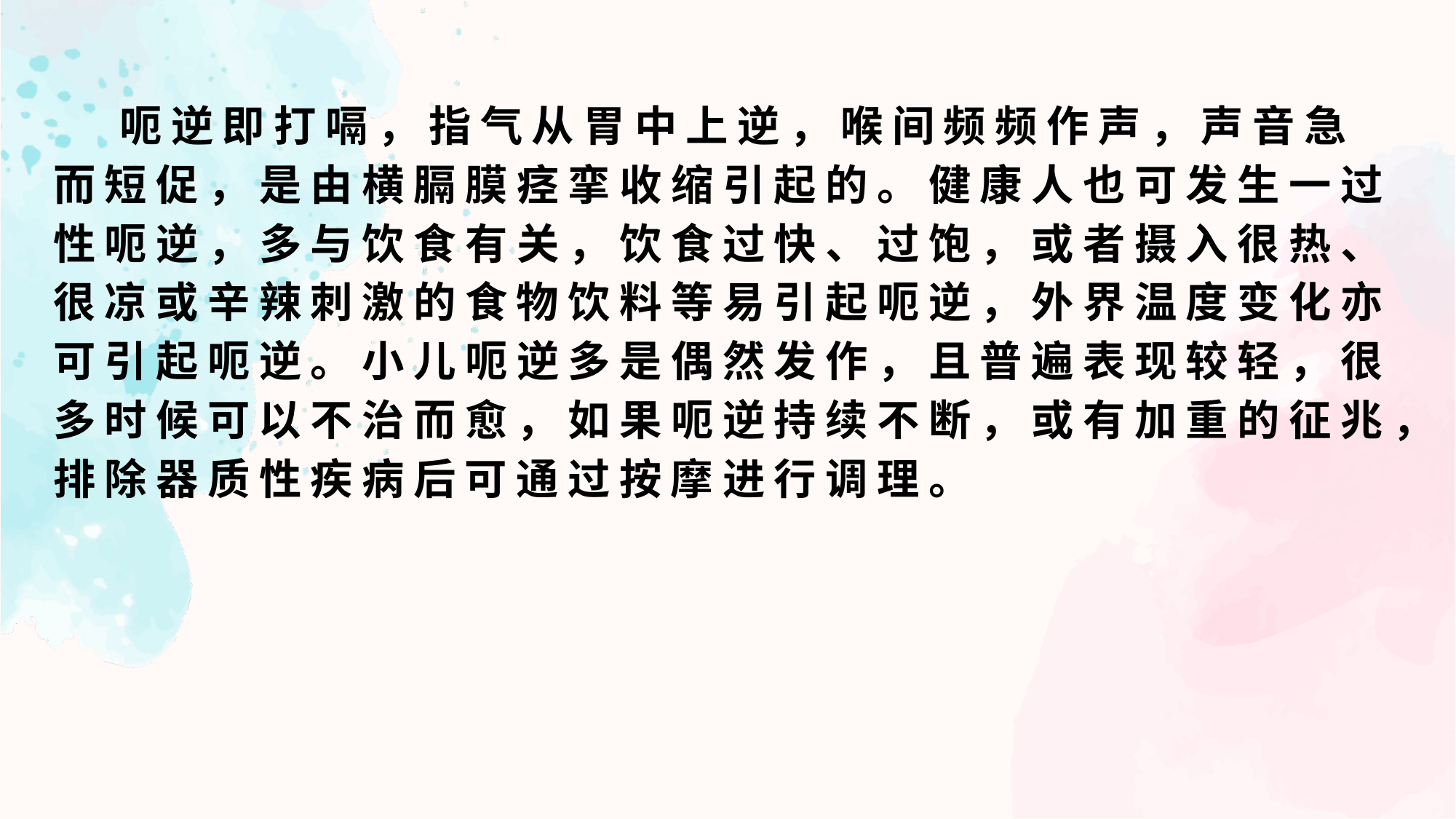

呃逆即打嗝，指气从胃中上逆，喉间频频作声，声音急而短促，是由横膈膜痉挛收缩引起的。健康人也可发生一过性呃逆，多与饮食有关，饮食过快、过饱，或者摄入很热、很凉或辛辣刺激的食物饮料等易引起呃逆，外界温度变化亦可引起呃逆。小儿呃逆多是偶然发作，且普遍表现较轻，很多时候可以不治而愈，如果呃逆持续不断，或有加重的征兆，排除器质性疾病后可通过按摩进行调理。